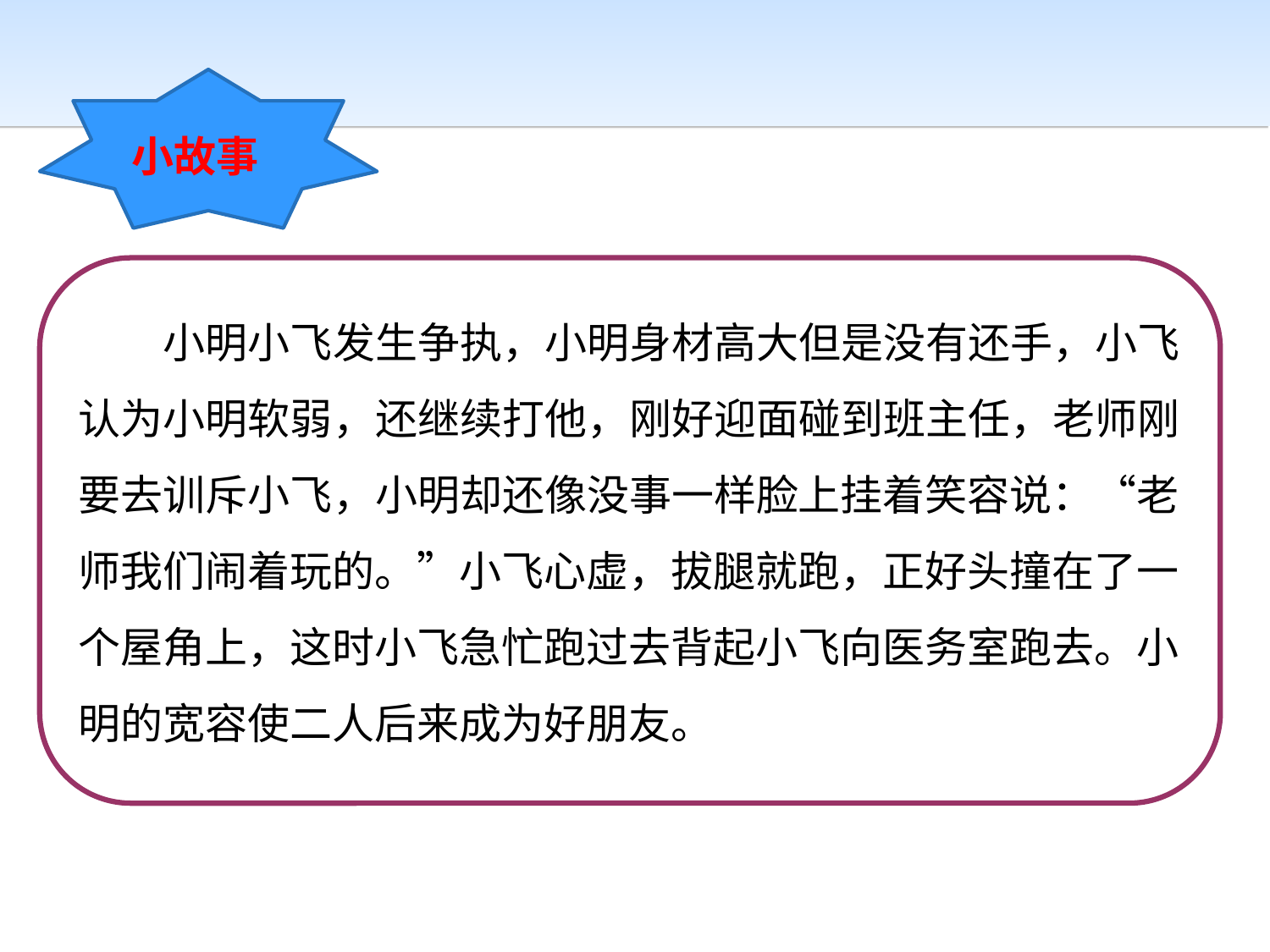

小故事
    小明小飞发生争执，小明身材高大但是没有还手，小飞认为小明软弱，还继续打他，刚好迎面碰到班主任，老师刚要去训斥小飞，小明却还像没事一样脸上挂着笑容说：“老师我们闹着玩的。”小飞心虚，拔腿就跑，正好头撞在了一个屋角上，这时小飞急忙跑过去背起小飞向医务室跑去。小明的宽容使二人后来成为好朋友。